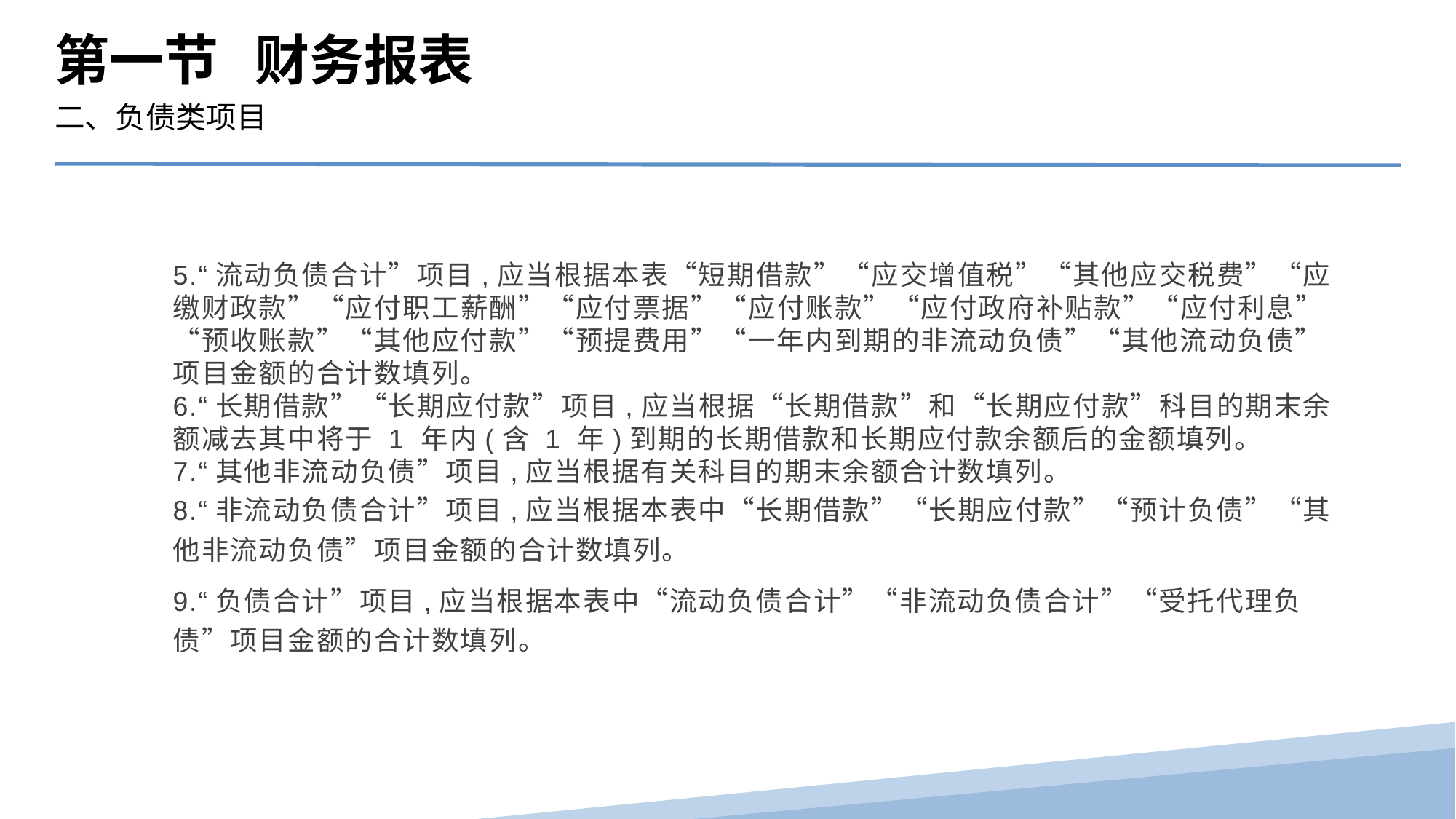

第一节   财务报表
二、负债类项目
5.“流动负债合计”项目,应当根据本表“短期借款”“应交增值税”“其他应交税费”“应缴财政款”“应付职工薪酬”“应付票据”“应付账款”“应付政府补贴款”“应付利息”“预收账款”“其他应付款”“预提费用”“一年内到期的非流动负债”“其他流动负债”项目金额的合计数填列。
6.“长期借款”“长期应付款”项目,应当根据“长期借款”和“长期应付款”科目的期末余额减去其中将于 1 年内(含 1 年)到期的长期借款和长期应付款余额后的金额填列。
7.“其他非流动负债”项目,应当根据有关科目的期末余额合计数填列。
8.“非流动负债合计”项目,应当根据本表中“长期借款”“长期应付款”“预计负债”“其他非流动负债”项目金额的合计数填列。
9.“负债合计”项目,应当根据本表中“流动负债合计”“非流动负债合计”“受托代理负债”项目金额的合计数填列。